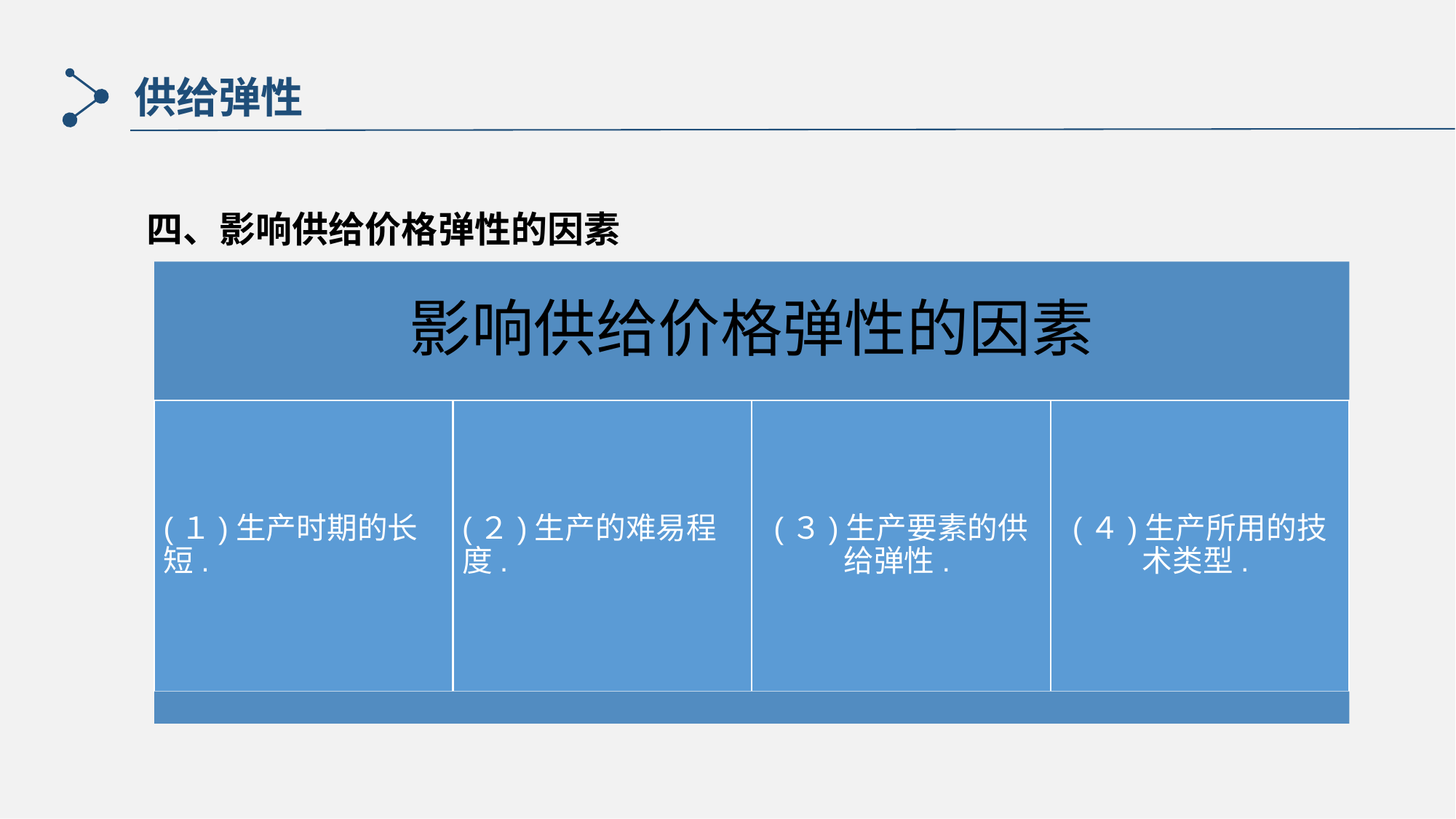

供给弹性
四、影响供给价格弹性的因素
影响供给价格弹性的因素
(１)生产时期的长短.
(２)生产的难易程度.
(３)生产要素的供给弹性.
(４)生产所用的技术类型.